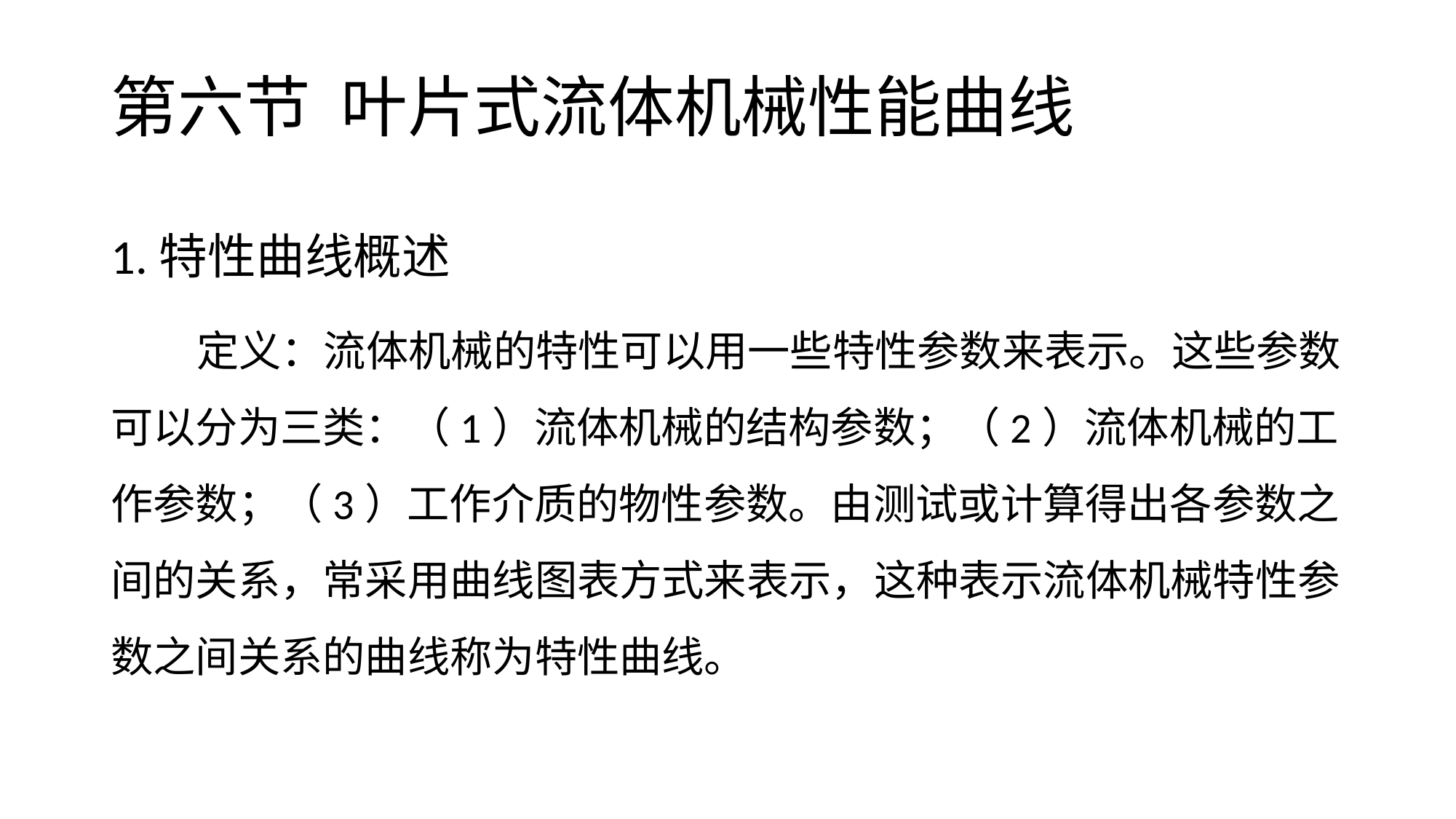

# 第六节  叶片式流体机械性能曲线
1.特性曲线概述
        定义：流体机械的特性可以用一些特性参数来表示。这些参数可以分为三类：（1）流体机械的结构参数；（2）流体机械的工作参数；（3）工作介质的物性参数。由测试或计算得出各参数之间的关系，常采用曲线图表方式来表示，这种表示流体机械特性参数之间关系的曲线称为特性曲线。